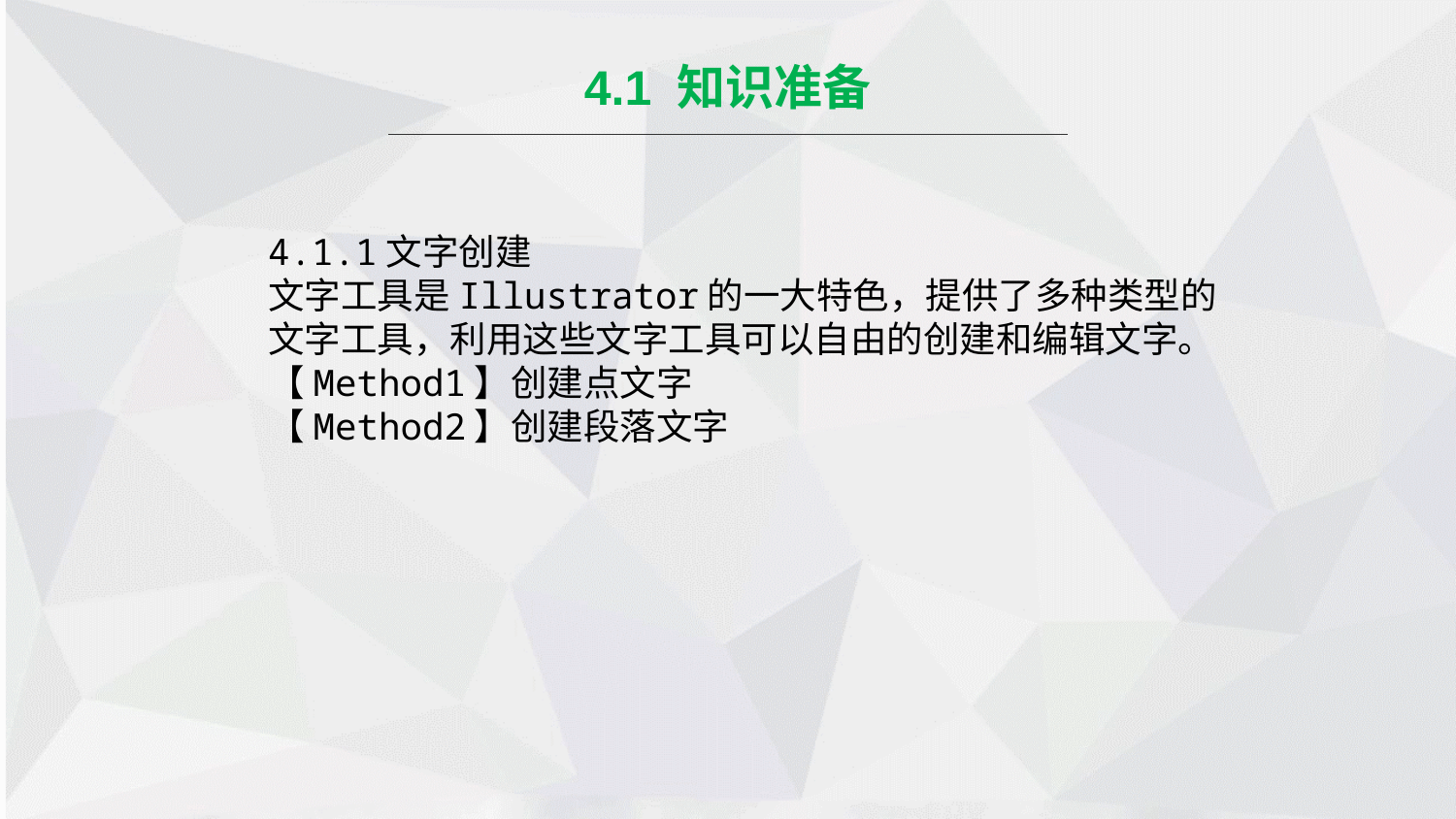

4.1 知识准备
4.1.1文字创建
文字工具是Illustrator的一大特色，提供了多种类型的文字工具，利用这些文字工具可以自由的创建和编辑文字。
【Method1】创建点文字
【Method2】创建段落文字